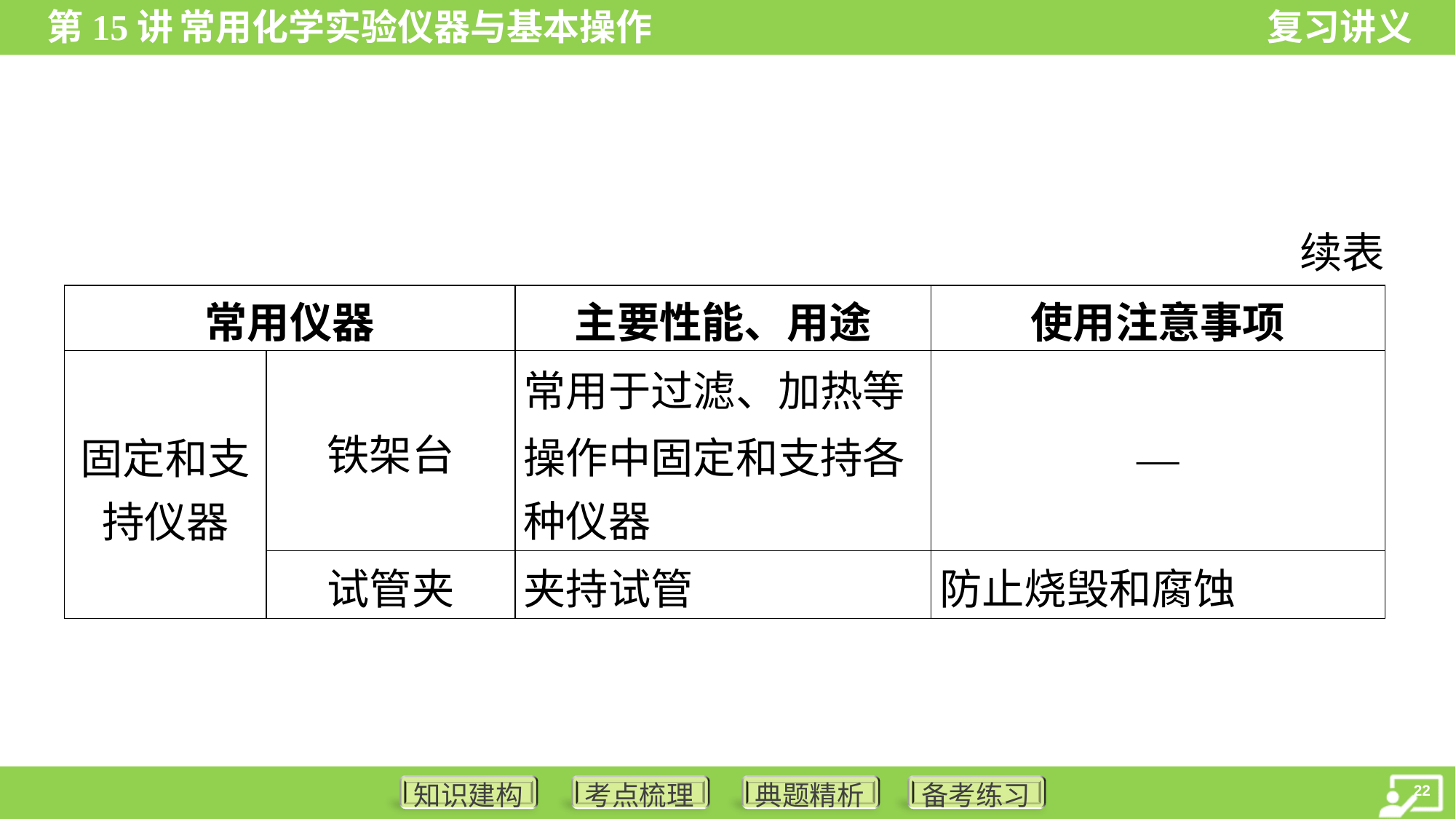

续表
| 常用仪器 |  | 主要性能、用途 | 使用注意事项 |
| --- | --- | --- | --- |
| 固定和支 持仪器 | 铁架台 | 常用于过滤、加热等 操作中固定和支持各 种仪器 | — |
|  | 试管夹 | 夹持试管 | 防止烧毁和腐蚀 |